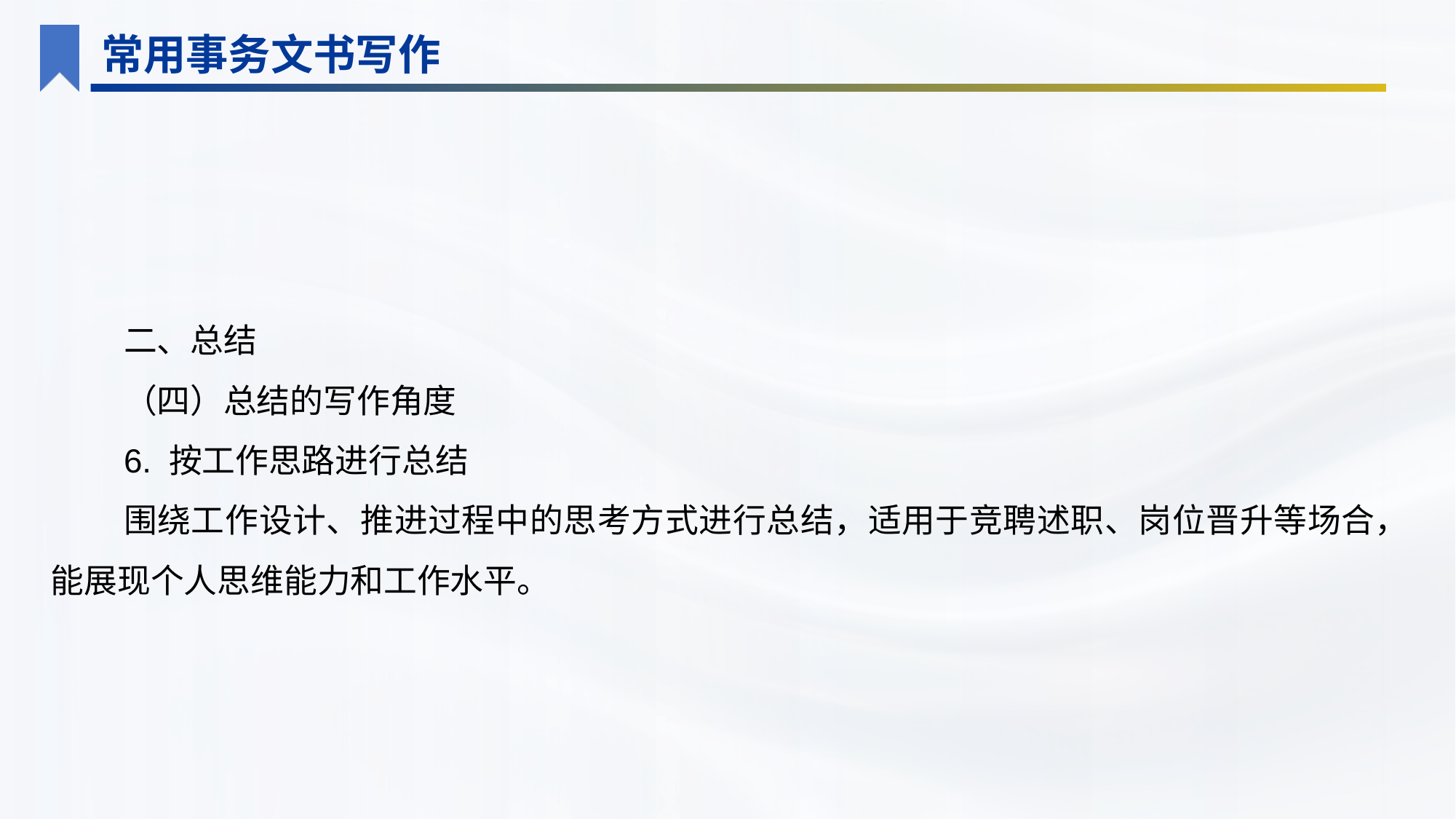

常用事务文书写作
二、总结
（四）总结的写作角度
6. 按工作思路进行总结
围绕工作设计、推进过程中的思考方式进行总结，适用于竞聘述职、岗位晋升等场合，能展现个人思维能力和工作水平。